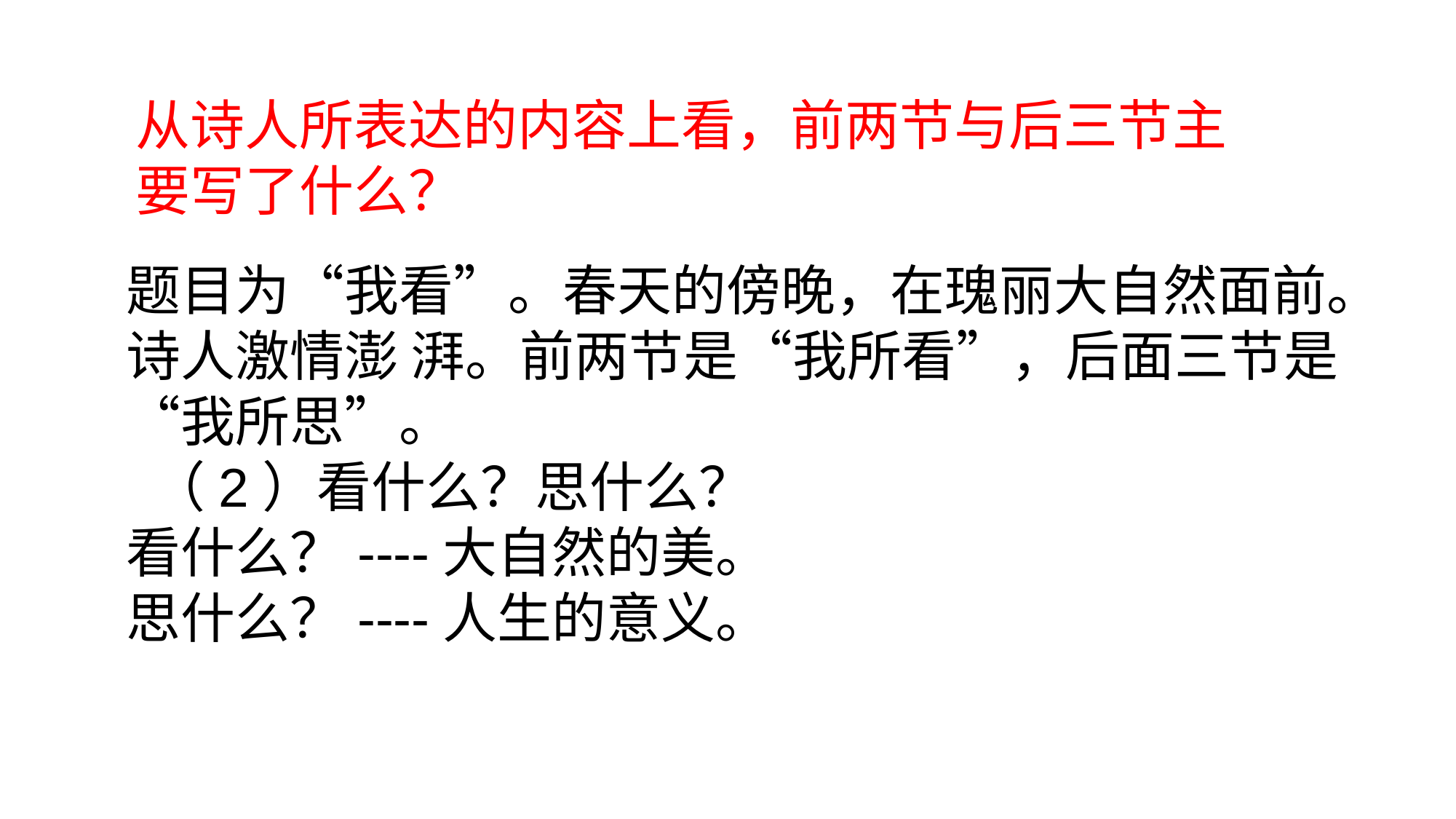

从诗人所表达的内容上看，前两节与后三节主要写了什么？
题目为“我看”。春天的傍晚，在瑰丽大自然面前。诗人激情澎 湃。前两节是“我所看”，后面三节是“我所思”。
 （2）看什么？思什么？
看什么？----大自然的美。
思什么？----人生的意义。